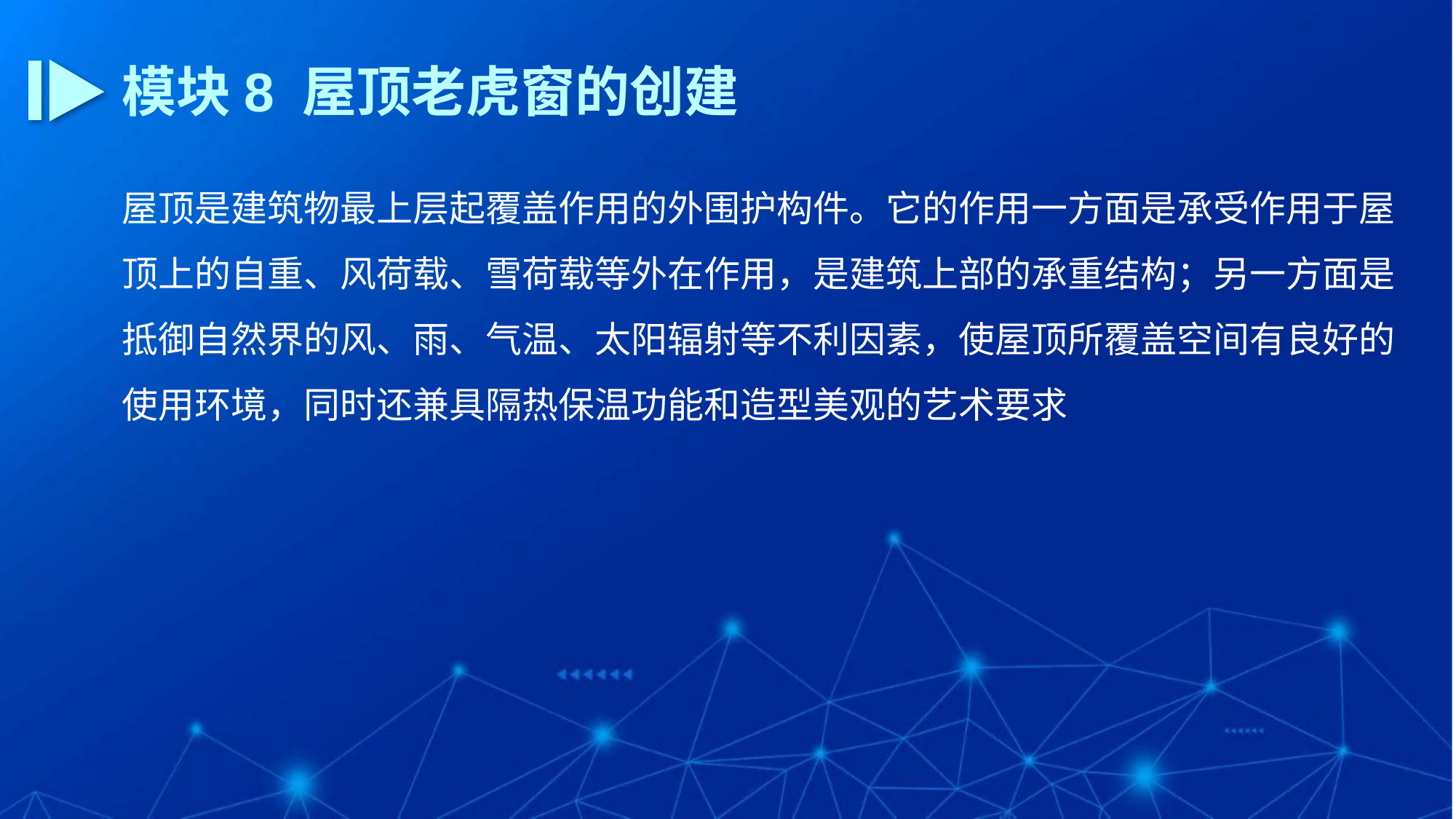

模块8 屋顶老虎窗的创建

屋顶是建筑物最上层起覆盖作用的外围护构件。它的作用一方面是承受作用于屋顶上的自重、风荷载、雪荷载等外在作用，是建筑上部的承重结构；另一方面是抵御自然界的风、雨、气温、太阳辐射等不利因素，使屋顶所覆盖空间有良好的使用环境，同时还兼具隔热保温功能和造型美观的艺术要求